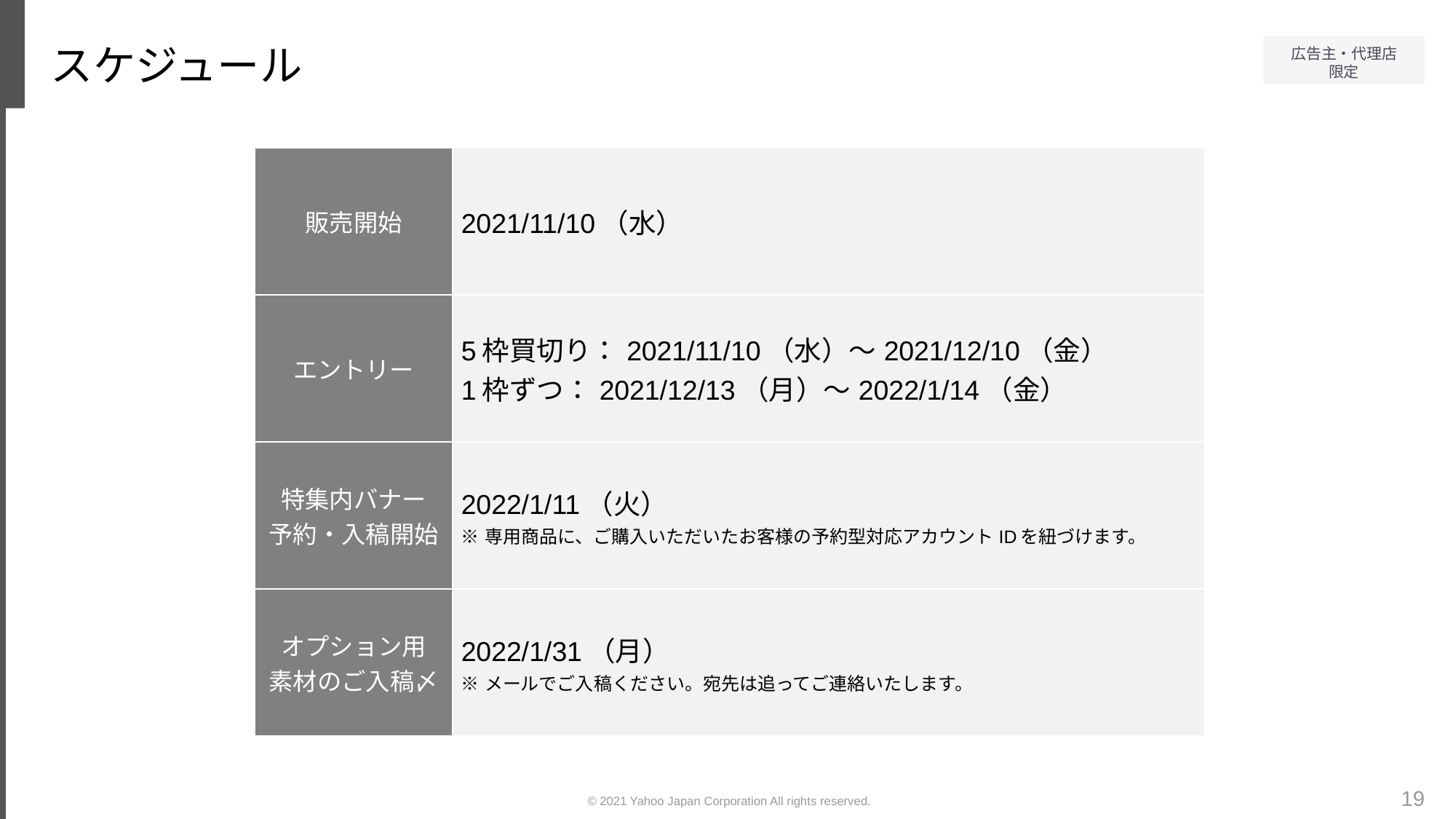

スケジュール
| 販売開始 | 2021/11/10（水） |
| --- | --- |
| エントリー | 5枠買切り：2021/11/10（水）～2021/12/10（金） 1枠ずつ：2021/12/13（月）～2022/1/14（金） |
| 特集内バナー 予約・入稿開始 | 2022/1/11（火） ※専用商品に、ご購入いただいたお客様の予約型対応アカウントIDを紐づけます。 |
| オプション用 素材のご入稿〆 | 2022/1/31（月） ※メールでご入稿ください。宛先は追ってご連絡いたします。 |
19